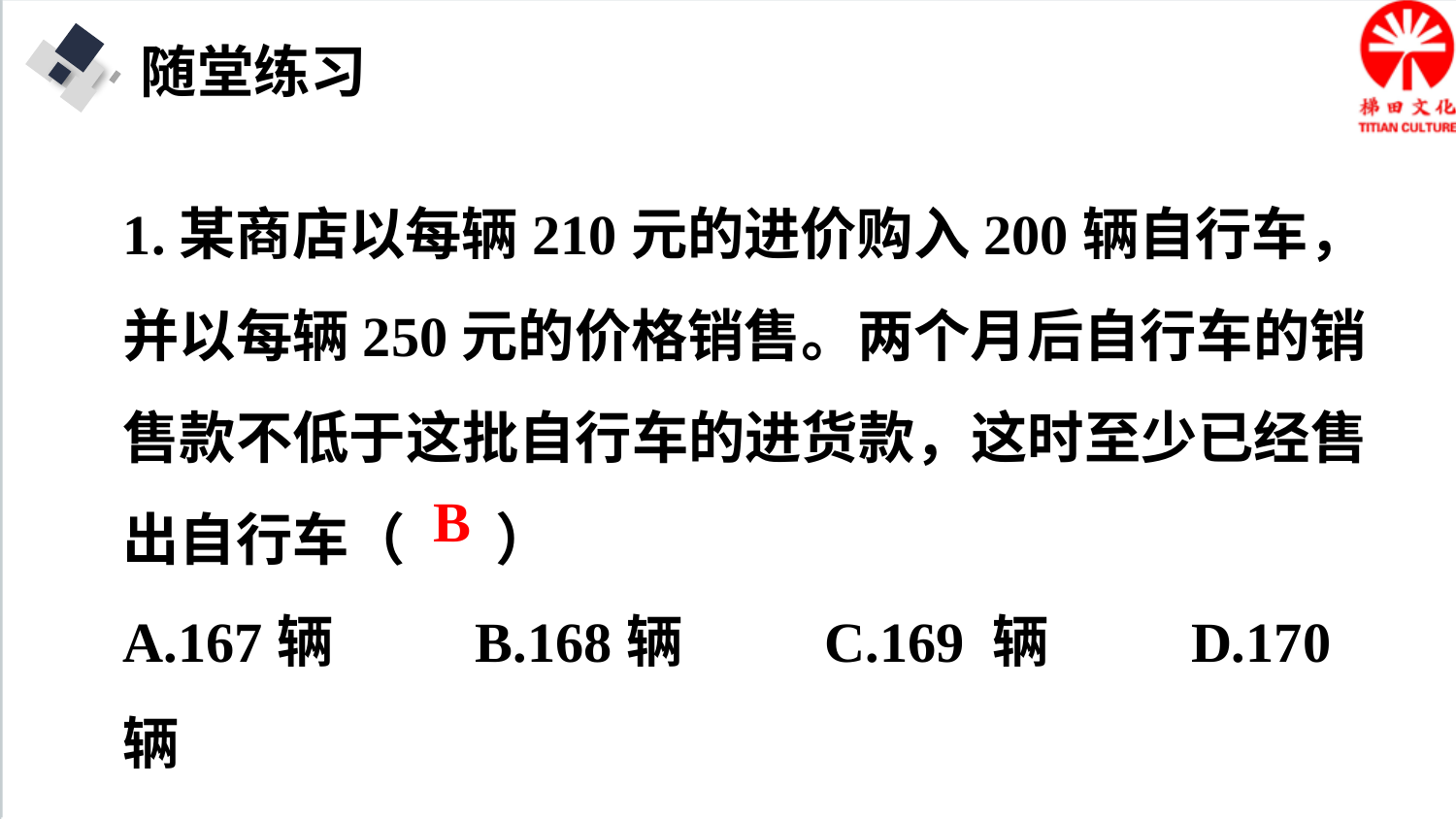

随堂练习
1.某商店以每辆210元的进价购入200辆自行车，并以每辆250元的价格销售。两个月后自行车的销售款不低于这批自行车的进货款，这时至少已经售出自行车（       ）
A.167辆          B.168辆          C.169 辆          D.170 辆
B